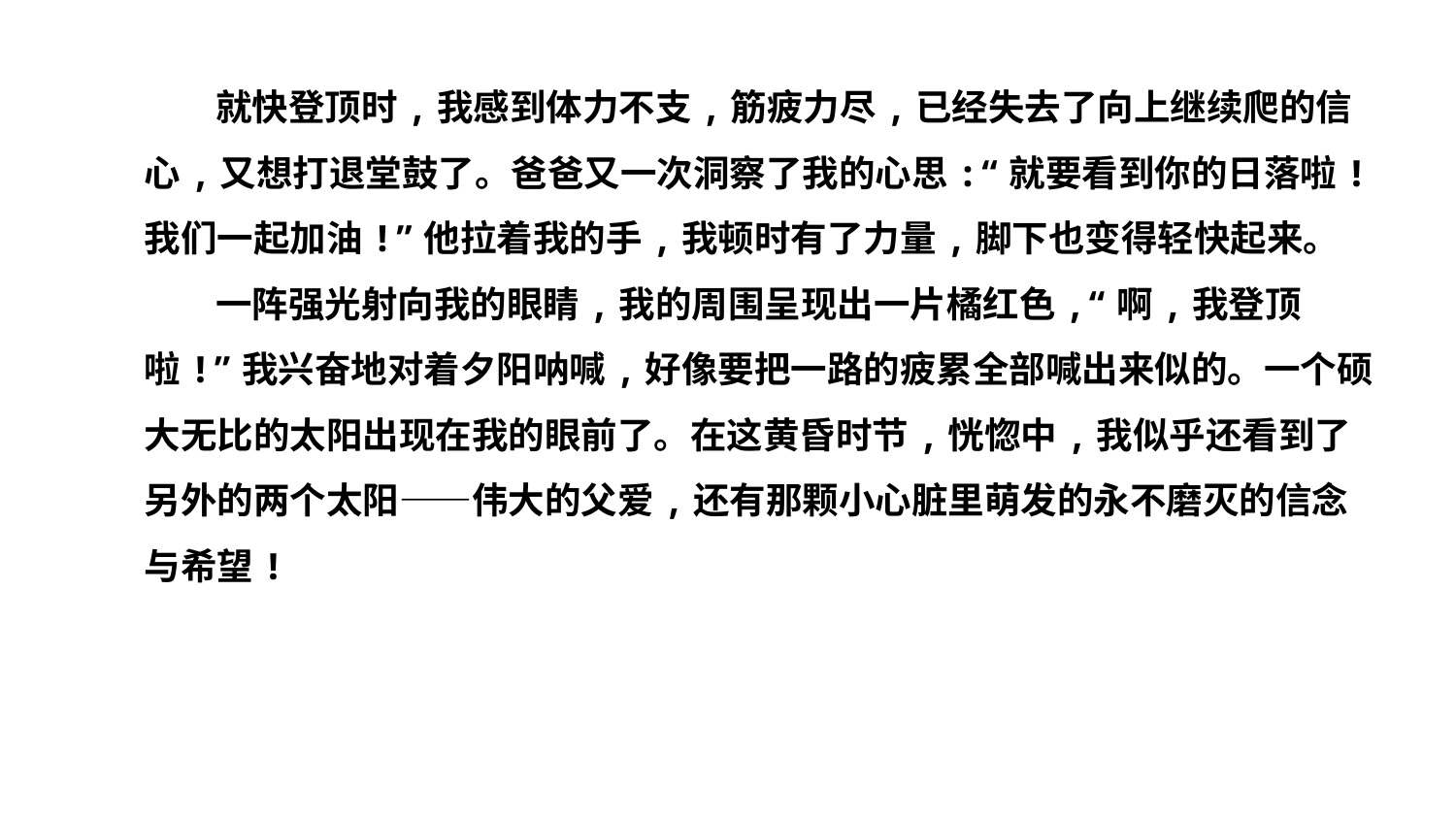

就快登顶时,我感到体力不支,筋疲力尽,已经失去了向上继续爬的信心,又想打退堂鼓了。爸爸又一次洞察了我的心思:“就要看到你的日落啦!我们一起加油!”他拉着我的手,我顿时有了力量,脚下也变得轻快起来。
一阵强光射向我的眼睛,我的周围呈现出一片橘红色,“啊,我登顶啦!”我兴奋地对着夕阳呐喊,好像要把一路的疲累全部喊出来似的。一个硕大无比的太阳出现在我的眼前了。在这黄昏时节,恍惚中,我似乎还看到了另外的两个太阳——伟大的父爱,还有那颗小心脏里萌发的永不磨灭的信念与希望!